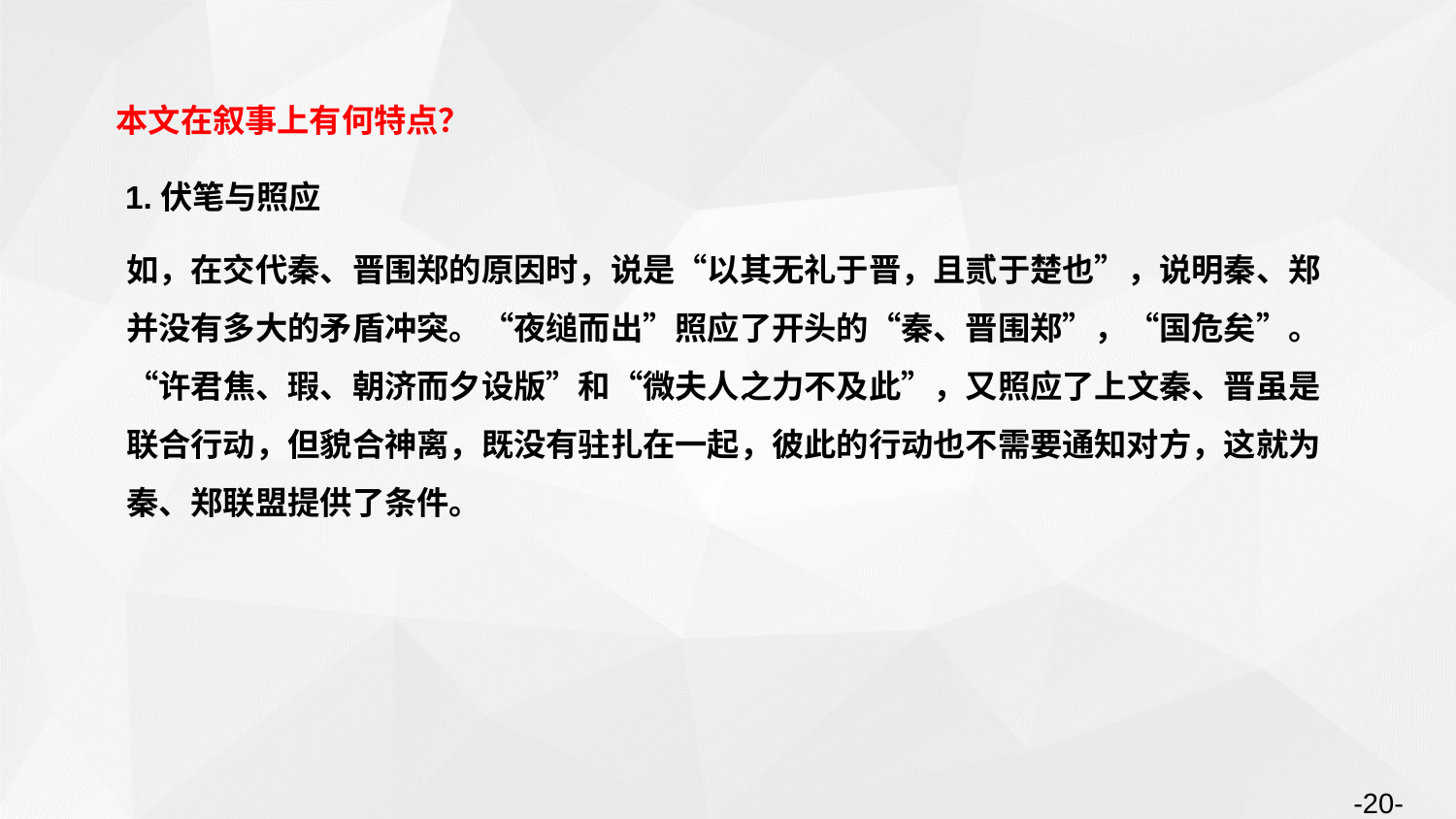

本文在叙事上有何特点？
1.伏笔与照应
如，在交代秦、晋围郑的原因时，说是“以其无礼于晋，且贰于楚也”，说明秦、郑并没有多大的矛盾冲突。“夜缒而出”照应了开头的“秦、晋围郑”，“国危矣”。“许君焦、瑕、朝济而夕设版”和“微夫人之力不及此”，又照应了上文秦、晋虽是联合行动，但貌合神离，既没有驻扎在一起，彼此的行动也不需要通知对方，这就为秦、郑联盟提供了条件。
-20-